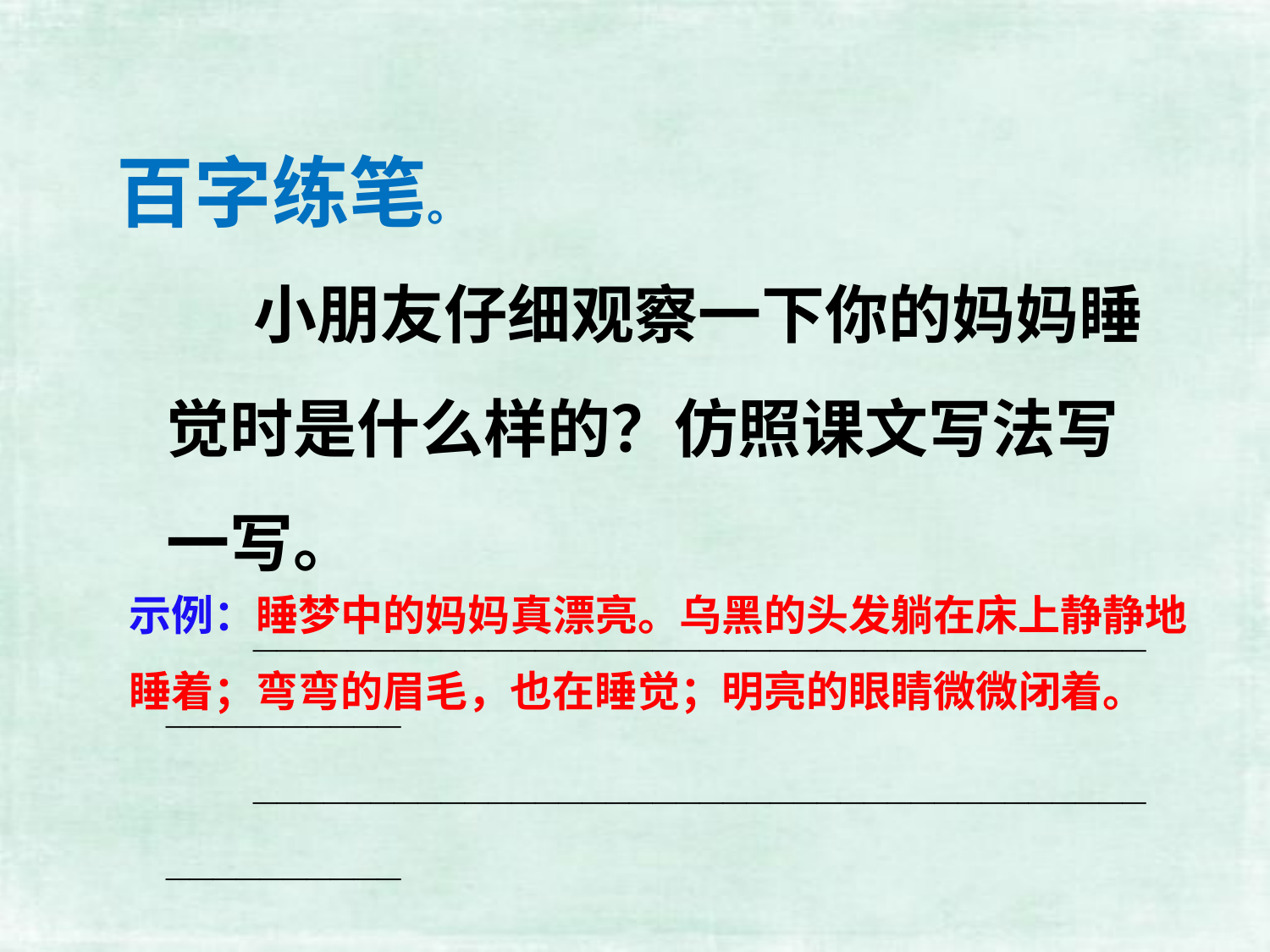

百字练笔。
小朋友仔细观察一下你的妈妈睡觉时是什么样的？仿照课文写法写一写。
________________________________________________
________________________________________________
示例：睡梦中的妈妈真漂亮。乌黑的头发躺在床上静静地睡着；弯弯的眉毛，也在睡觉；明亮的眼睛微微闭着。